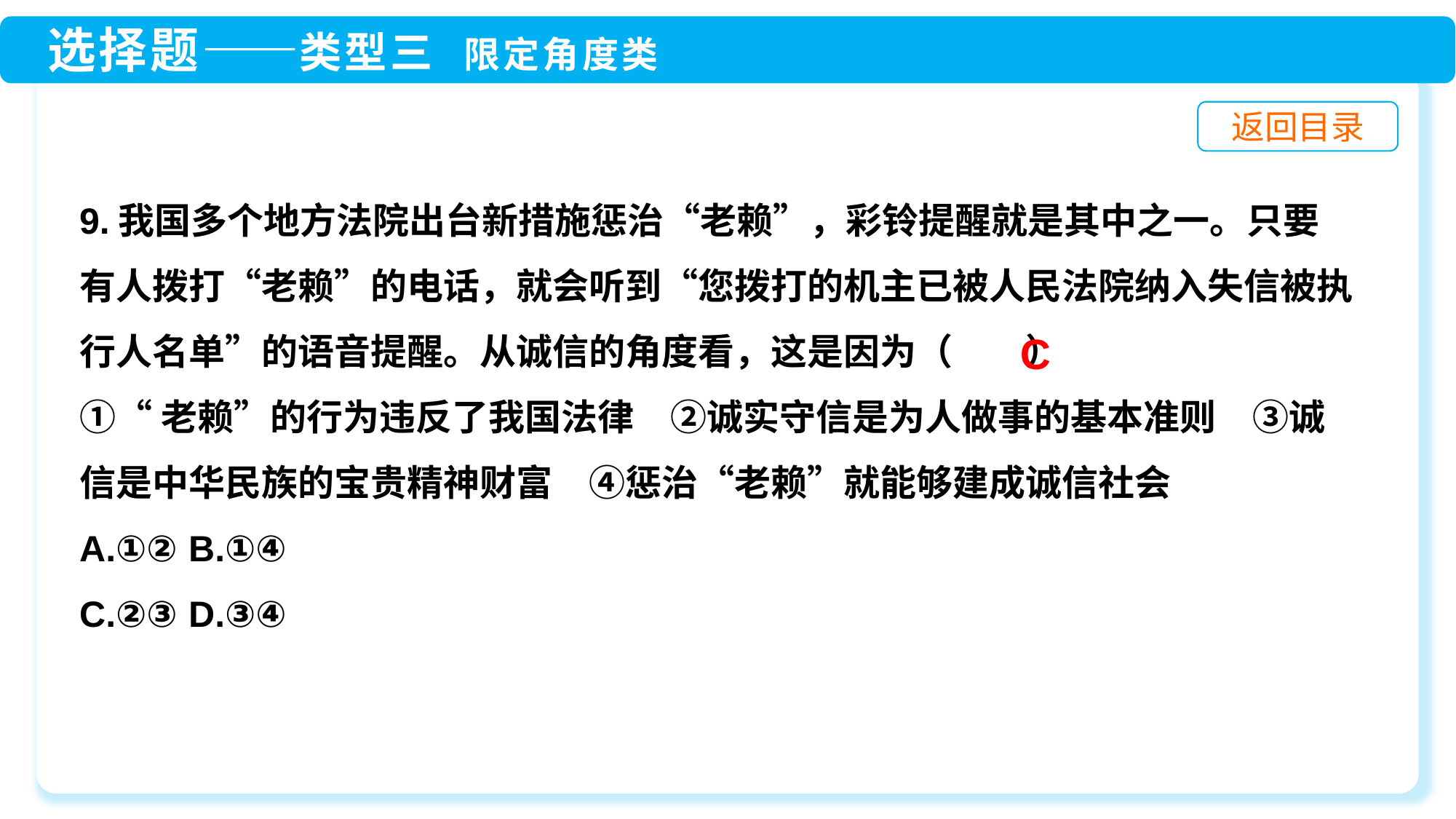

9.我国多个地方法院出台新措施惩治“老赖”，彩铃提醒就是其中之一。只要有人拨打“老赖”的电话，就会听到“您拨打的机主已被人民法院纳入失信被执行人名单”的语音提醒。从诚信的角度看，这是因为（　　）
①“老赖”的行为违反了我国法律　②诚实守信是为人做事的基本准则　③诚信是中华民族的宝贵精神财富　④惩治“老赖”就能够建成诚信社会
A.①②	B.①④
C.②③	D.③④

C